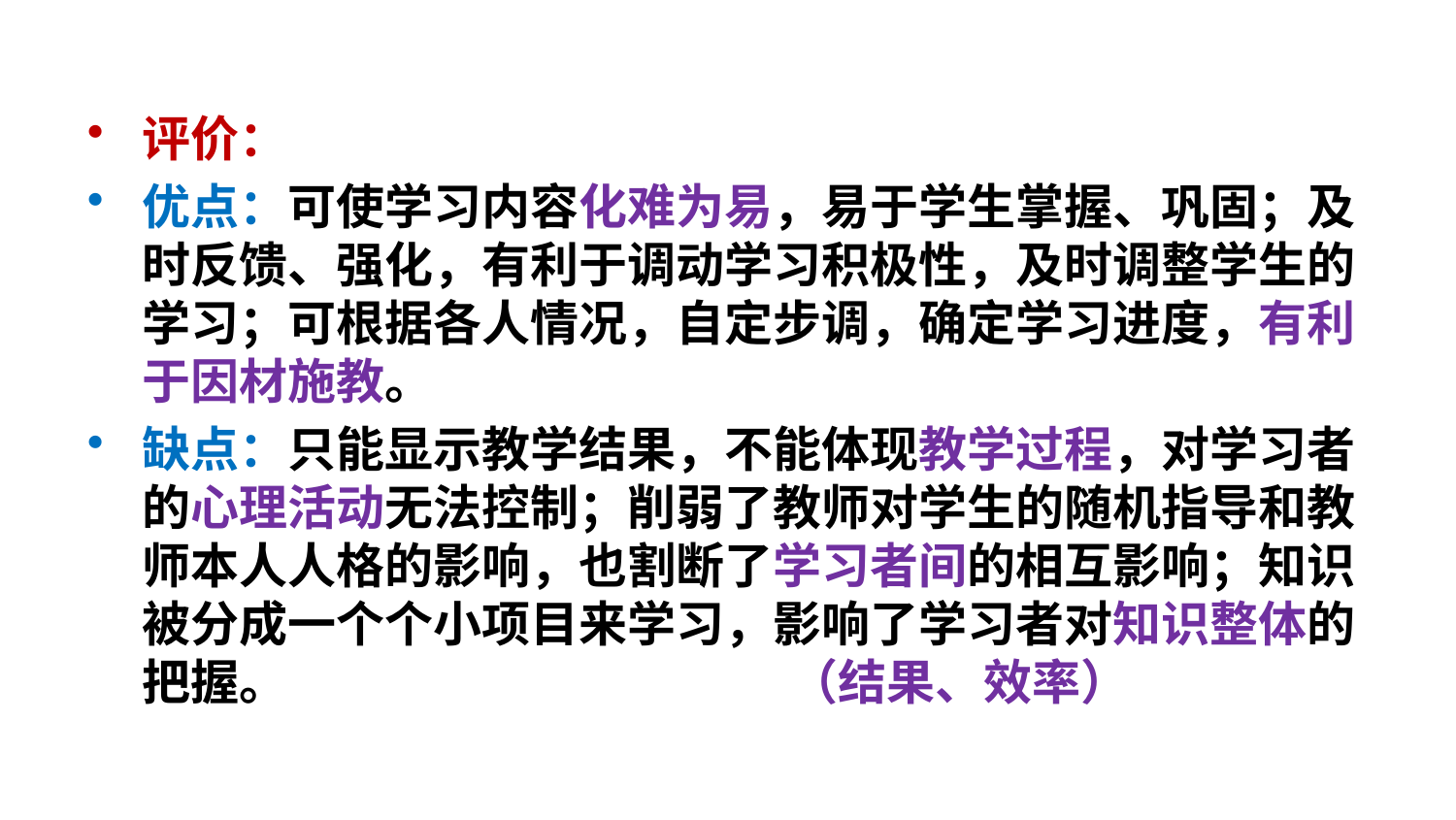

#
评价：
优点：可使学习内容化难为易，易于学生掌握、巩固；及时反馈、强化，有利于调动学习积极性，及时调整学生的学习；可根据各人情况，自定步调，确定学习进度，有利于因材施教。
缺点：只能显示教学结果，不能体现教学过程，对学习者的心理活动无法控制；削弱了教师对学生的随机指导和教师本人人格的影响，也割断了学习者间的相互影响；知识被分成一个个小项目来学习，影响了学习者对知识整体的把握。                                              （结果、效率）